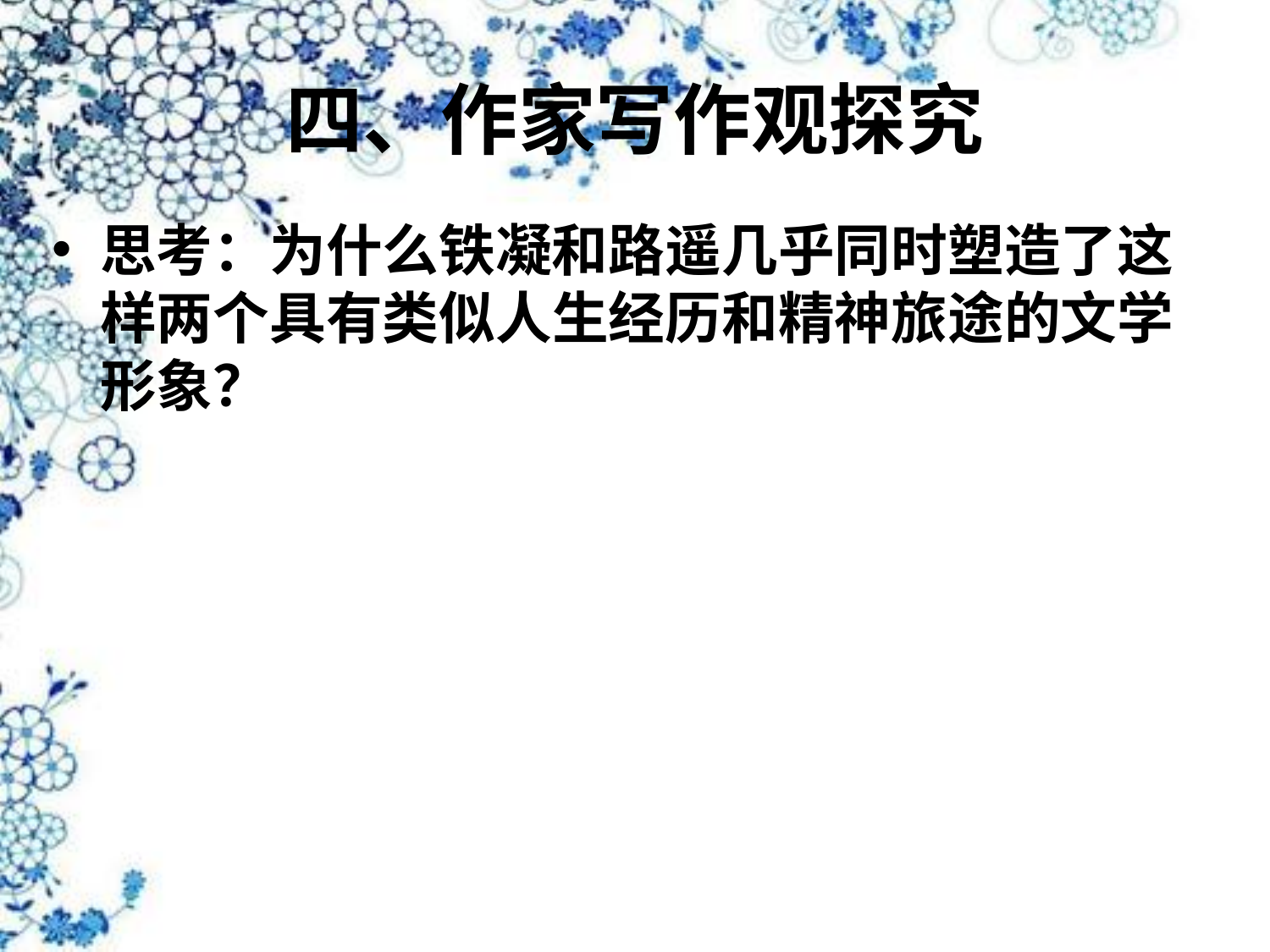

# 四、作家写作观探究
思考：为什么铁凝和路遥几乎同时塑造了这样两个具有类似人生经历和精神旅途的文学形象？